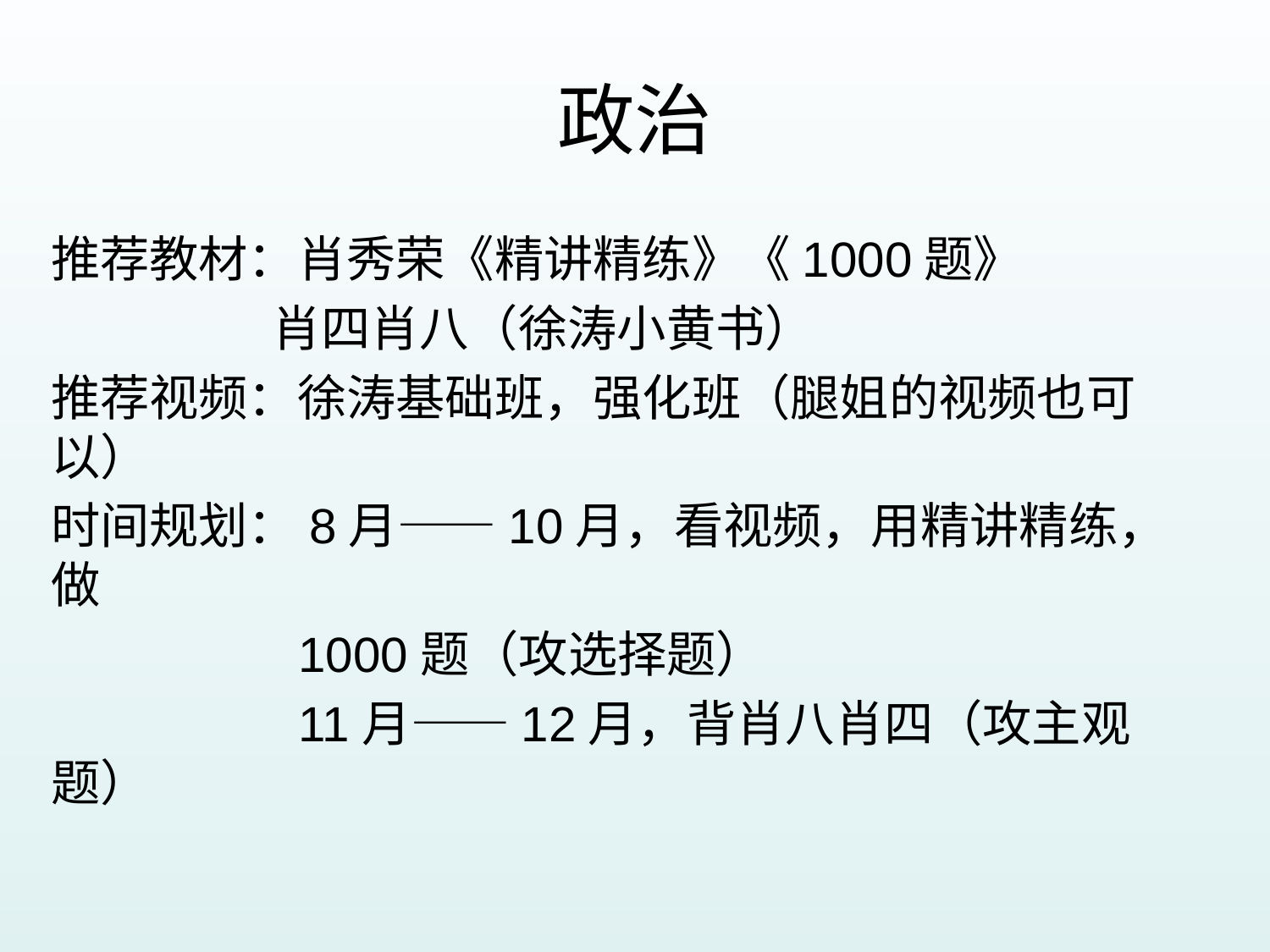

# 政治

推荐教材：肖秀荣《精讲精练》《1000题》
                   肖四肖八（徐涛小黄书）
推荐视频：徐涛基础班，强化班（腿姐的视频也可以）
时间规划：8月——10月，看视频，用精讲精练，做
                  1000题（攻选择题）
                  11月——12月，背肖八肖四（攻主观题）